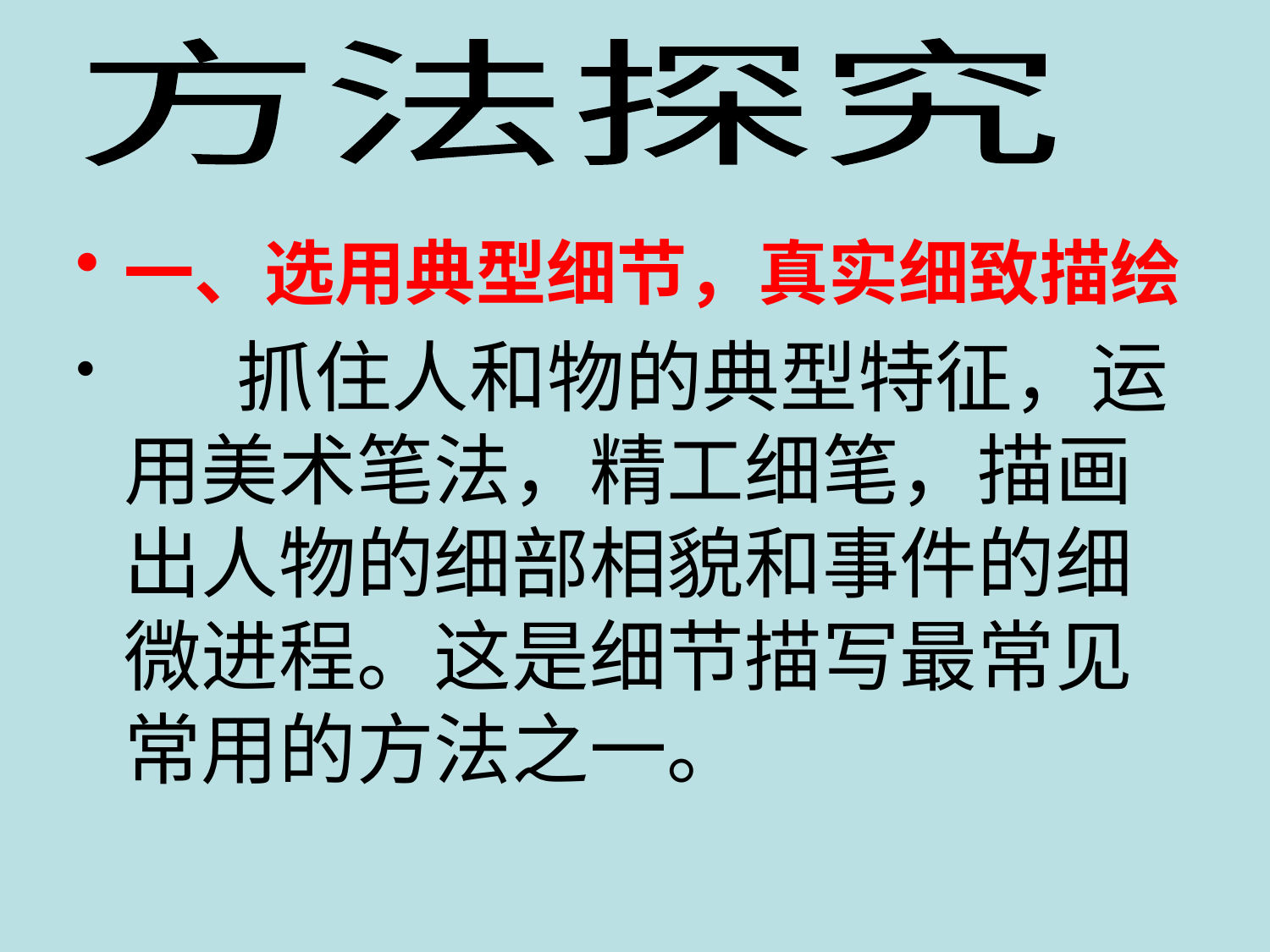

方法探究
一、选用典型细节，真实细致描绘
　　抓住人和物的典型特征，运用美术笔法，精工细笔，描画出人物的细部相貌和事件的细微进程。这是细节描写最常见常用的方法之一。